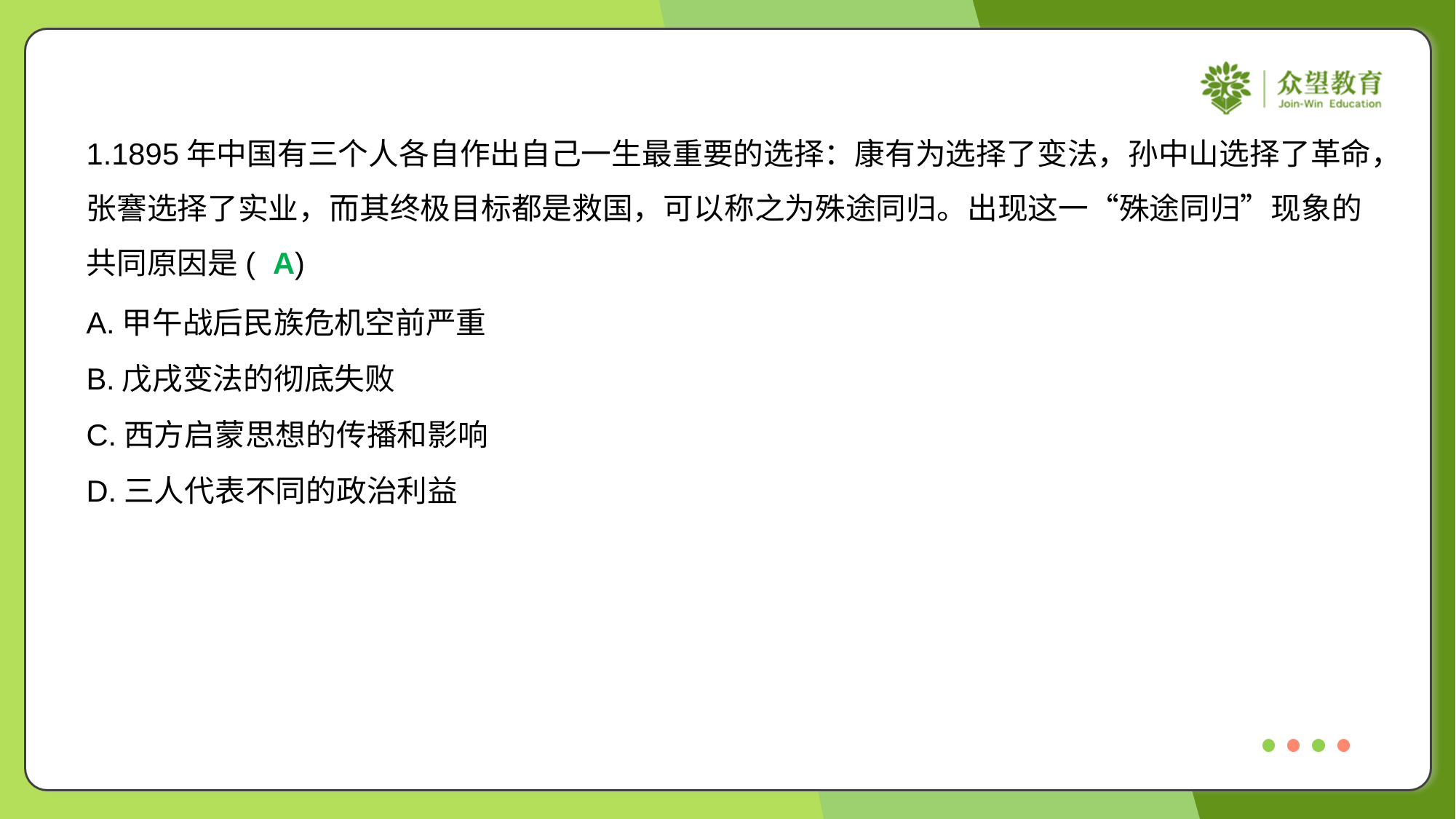

1.1895年中国有三个人各自作出自己一生最重要的选择：康有为选择了变法，孙中山选择了革命，
张謇选择了实业，而其终极目标都是救国，可以称之为殊途同归。出现这一“殊途同归”现象的
共同原因是(     )
A
A.甲午战后民族危机空前严重
B.戊戌变法的彻底失败
C.西方启蒙思想的传播和影响
D.三人代表不同的政治利益